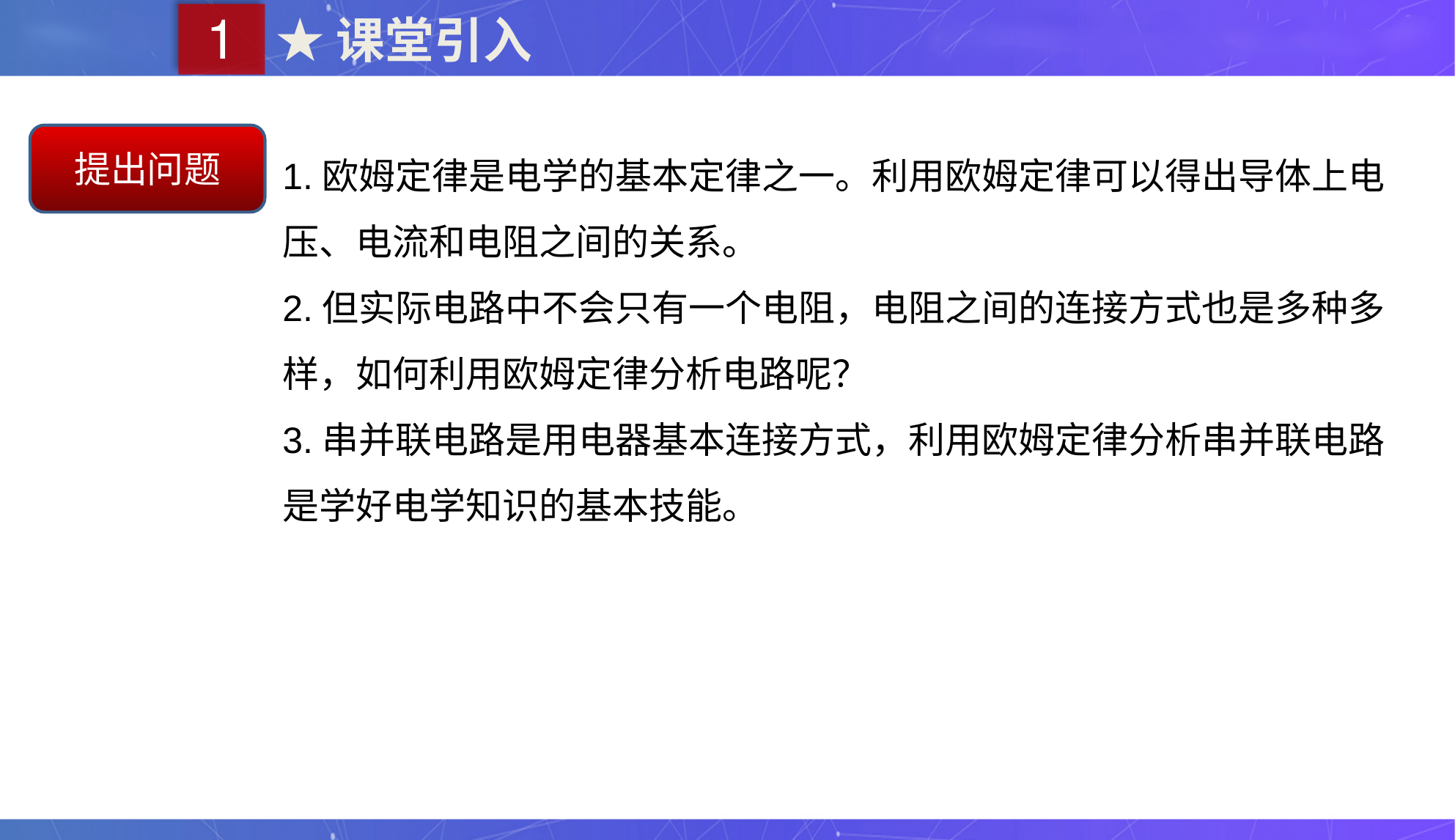

1
★课堂引入
提出问题
1.欧姆定律是电学的基本定律之一。利用欧姆定律可以得出导体上电压、电流和电阻之间的关系。
2.但实际电路中不会只有一个电阻，电阻之间的连接方式也是多种多样，如何利用欧姆定律分析电路呢？
3.串并联电路是用电器基本连接方式，利用欧姆定律分析串并联电路是学好电学知识的基本技能。